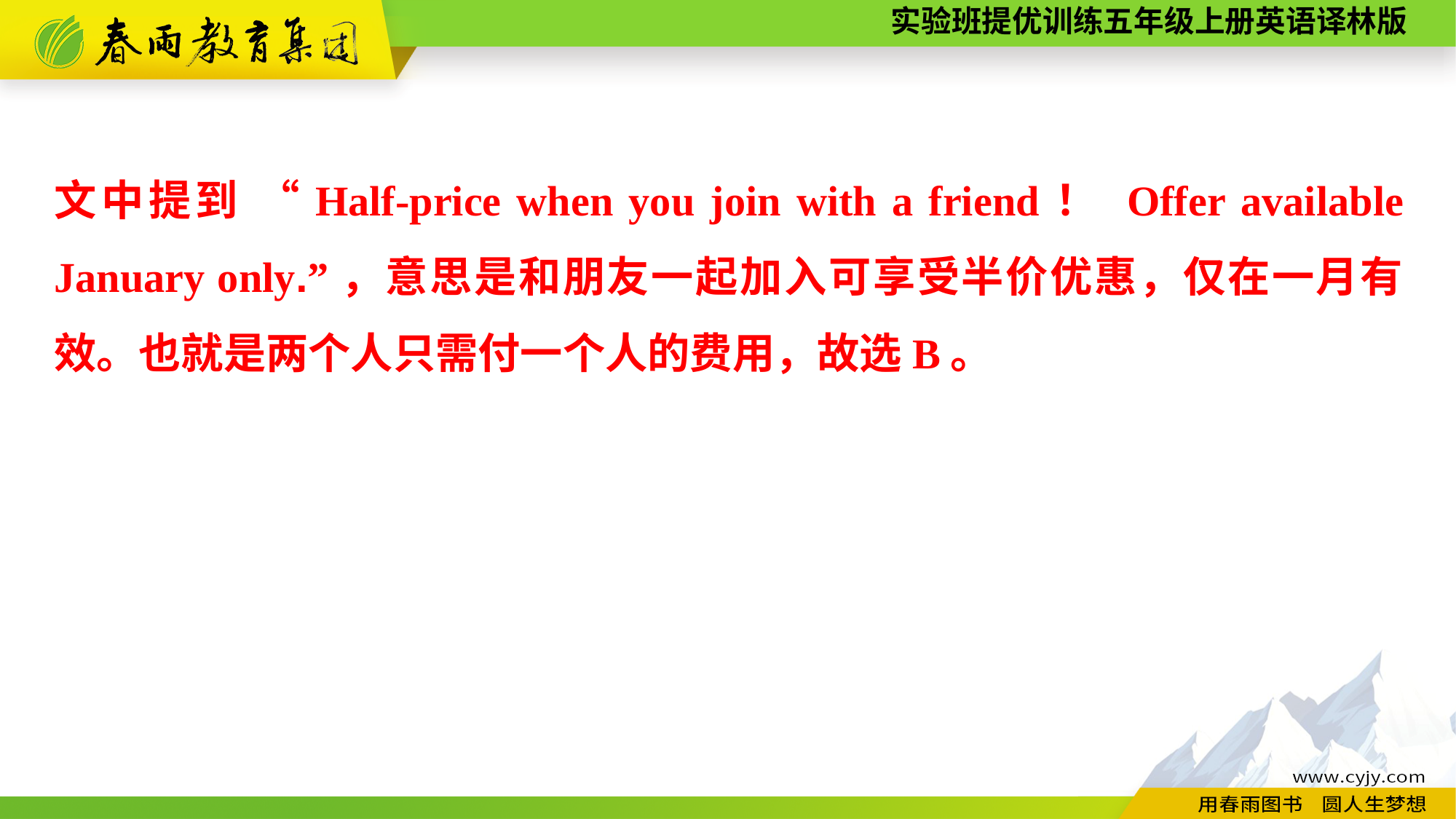

文中提到 “Half-price when you join with a friend！ Offer available January only.”，意思是和朋友一起加入可享受半价优惠，仅在一月有效。也就是两个人只需付一个人的费用，故选B。